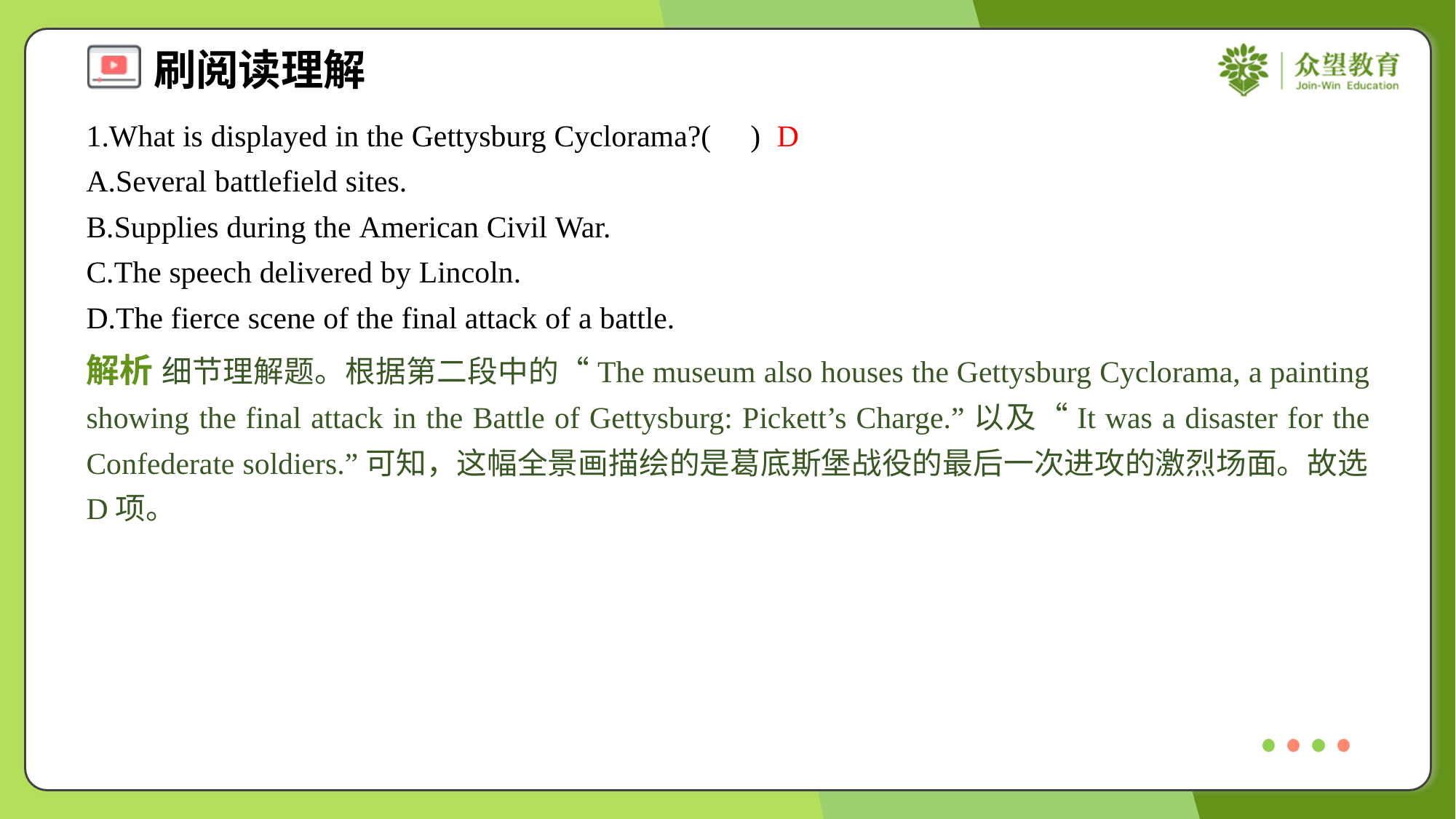

1.What is displayed in the Gettysburg Cyclorama?(     )
D
A.Several battlefield sites.
B.Supplies during the American Civil War.
C.The speech delivered by Lincoln.
D.The fierce scene of the final attack of a battle.
解析 细节理解题。根据第二段中的“The museum also houses the Gettysburg Cyclorama, a painting showing the final attack in the Battle of Gettysburg: Pickett’s Charge.”以及“It was a disaster for the Confederate soldiers.”可知，这幅全景画描绘的是葛底斯堡战役的最后一次进攻的激烈场面。故选D项。